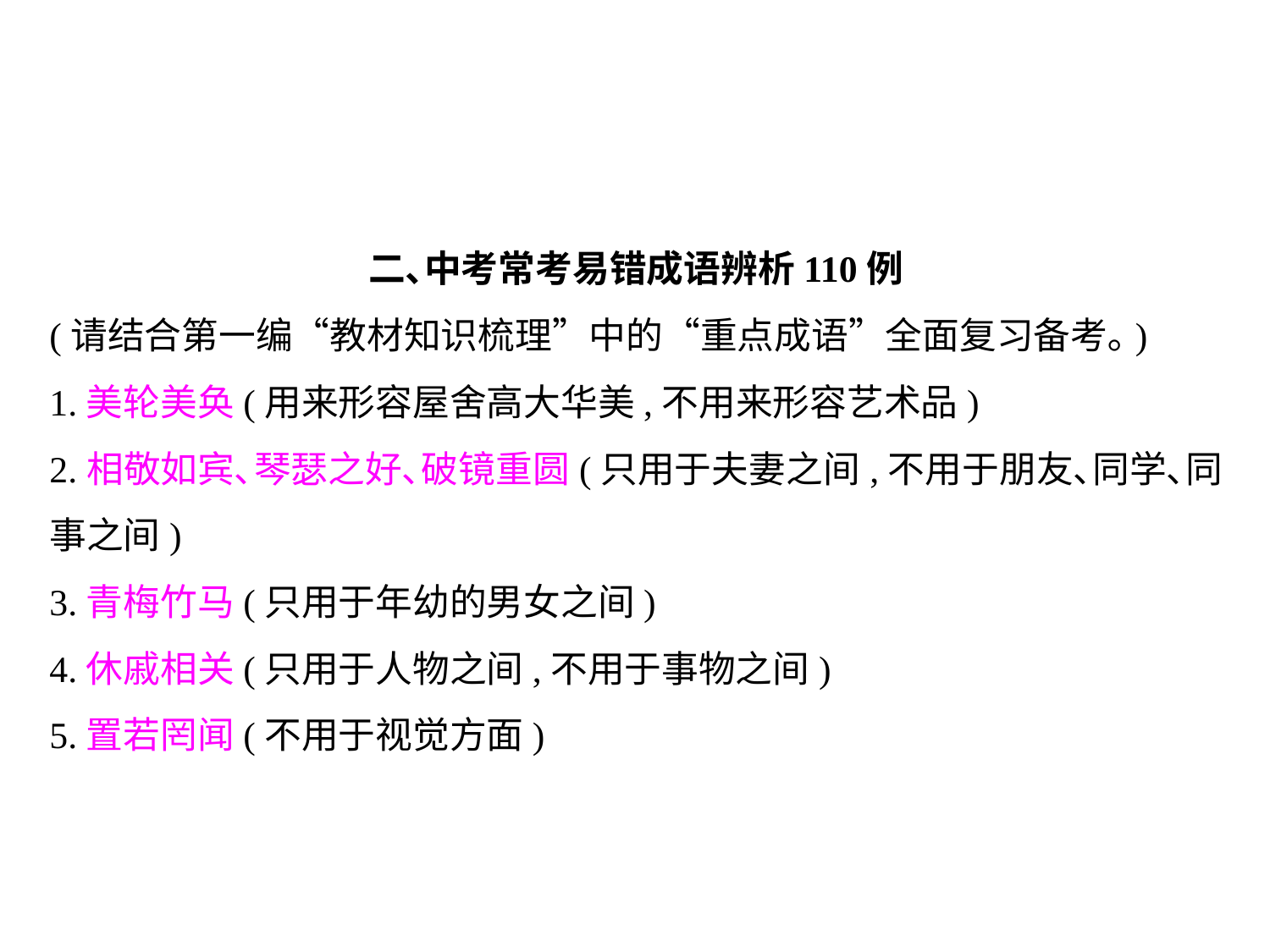

二､中考常考易错成语辨析110例
(请结合第一编“教材知识梳理”中的“重点成语”全面复习备考｡)
1.美轮美奂(用来形容屋舍高大华美,不用来形容艺术品)
2.相敬如宾､琴瑟之好､破镜重圆(只用于夫妻之间,不用于朋友､同学､同事之间)
3.青梅竹马(只用于年幼的男女之间)
4.休戚相关(只用于人物之间,不用于事物之间)
5.置若罔闻(不用于视觉方面)